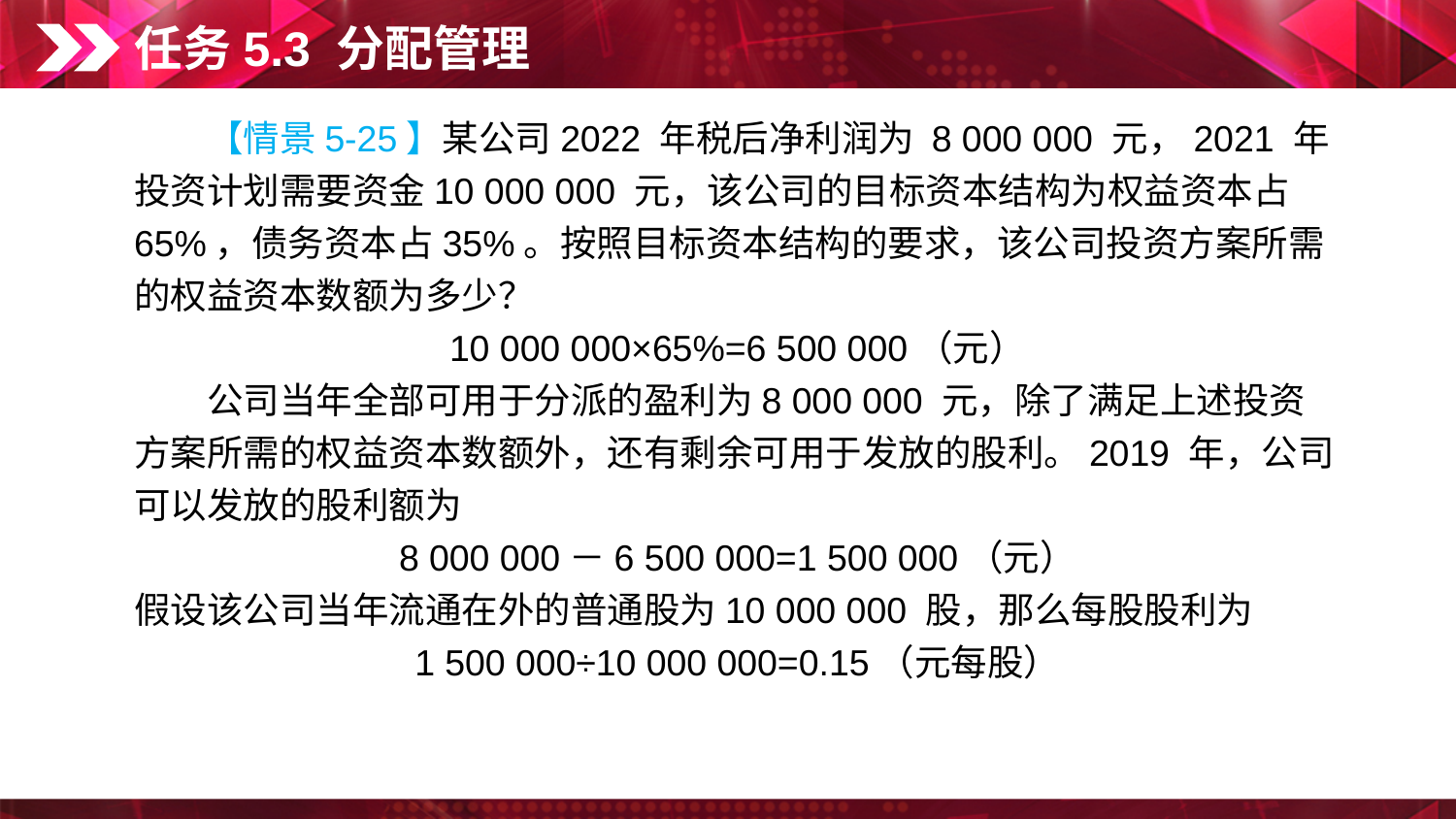

任务5.3 分配管理

　　【情景5-25】某公司2022 年税后净利润为 8 000 000 元，2021 年投资计划需要资金10 000 000 元，该公司的目标资本结构为权益资本占65%，债务资本占35%。按照目标资本结构的要求，该公司投资方案所需的权益资本数额为多少？
10 000 000×65%=6 500 000（元）
　　公司当年全部可用于分派的盈利为8 000 000 元，除了满足上述投资方案所需的权益资本数额外，还有剩余可用于发放的股利。2019 年，公司可以发放的股利额为
8 000 000－6 500 000=1 500 000（元）
假设该公司当年流通在外的普通股为10 000 000 股，那么每股股利为
1 500 000÷10 000 000=0.15（元每股）